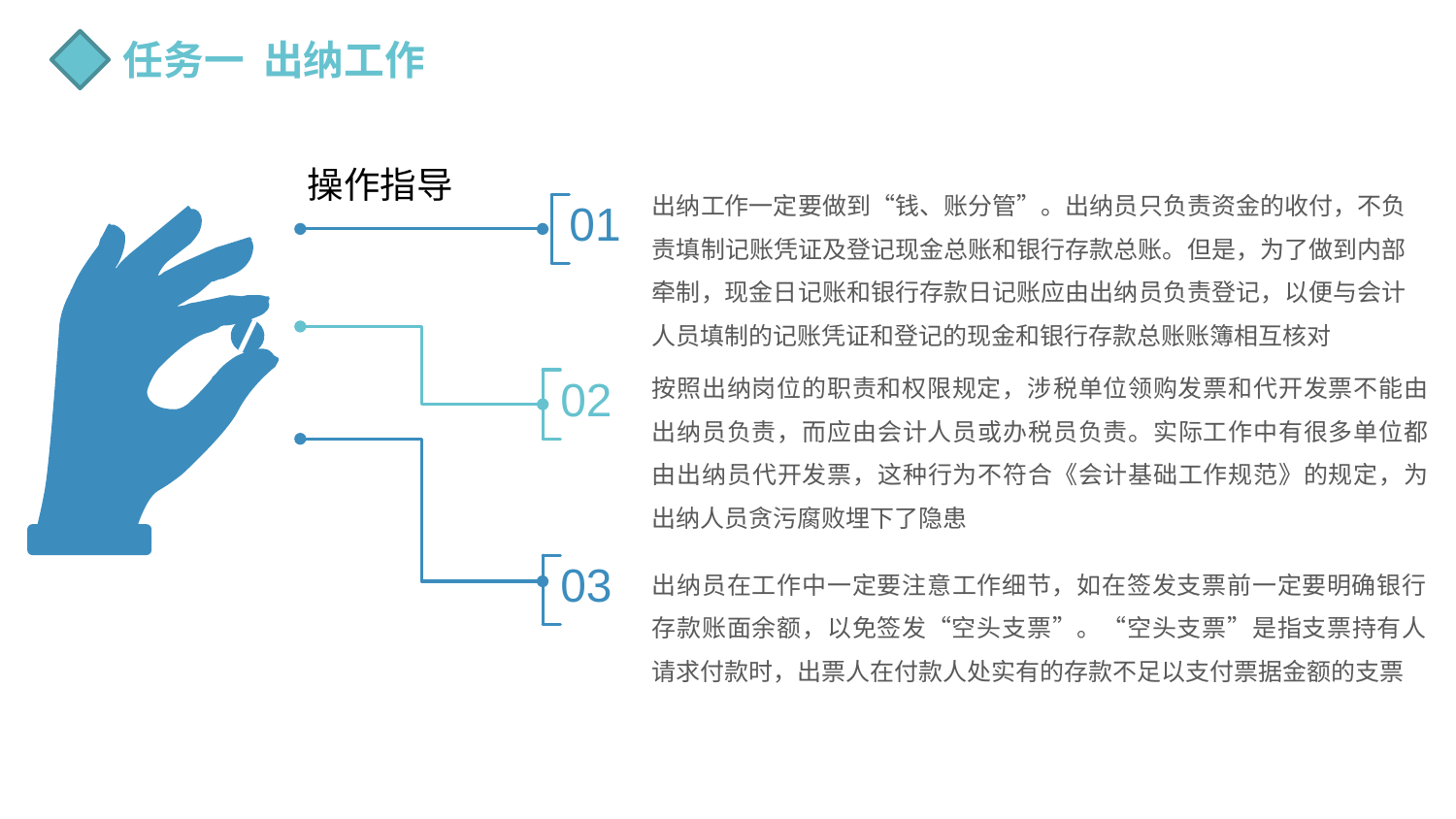

任务一  出纳工作

操作指导
出纳工作一定要做到“钱、账分管”。出纳员只负责资金的收付，不负责填制记账凭证及登记现金总账和银行存款总账。但是，为了做到内部牵制，现金日记账和银行存款日记账应由出纳员负责登记，以便与会计人员填制的记账凭证和登记的现金和银行存款总账账簿相互核对
01

按照出纳岗位的职责和权限规定，涉税单位领购发票和代开发票不能由出纳员负责，而应由会计人员或办税员负责。实际工作中有很多单位都由出纳员代开发票，这种行为不符合《会计基础工作规范》的规定，为出纳人员贪污腐败埋下了隐患
02
03
出纳员在工作中一定要注意工作细节，如在签发支票前一定要明确银行存款账面余额，以免签发“空头支票”。“空头支票”是指支票持有人请求付款时，出票人在付款人处实有的存款不足以支付票据金额的支票